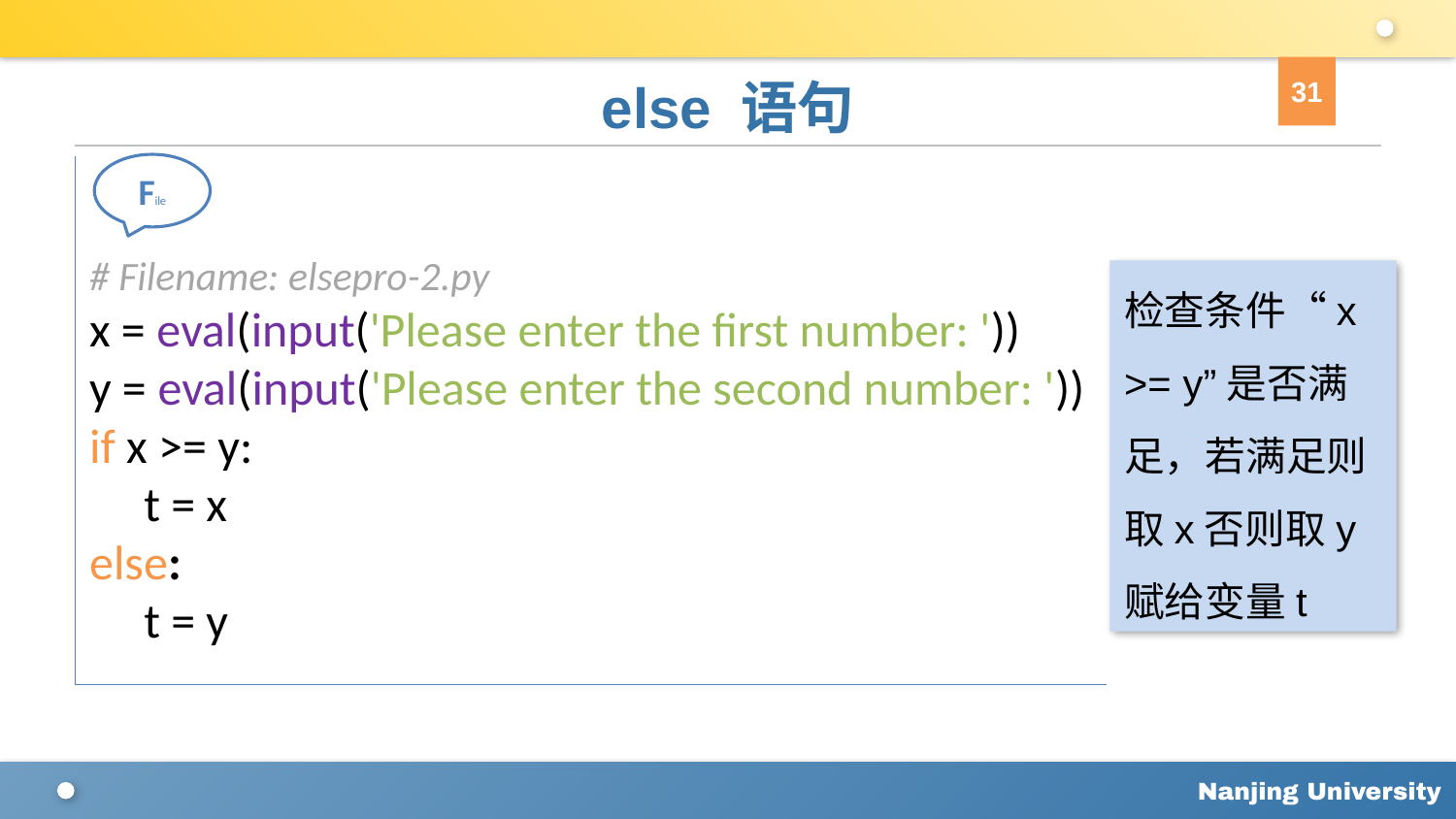

31
# else 语句
File

# Filename: elsepro-2.py
x = eval(input('Please enter the first number: '))
y = eval(input('Please enter the second number: '))
if x >= y:
     t = x
else:
     t = y
检查条件“x >= y”是否满足，若满足则取x否则取y赋给变量t